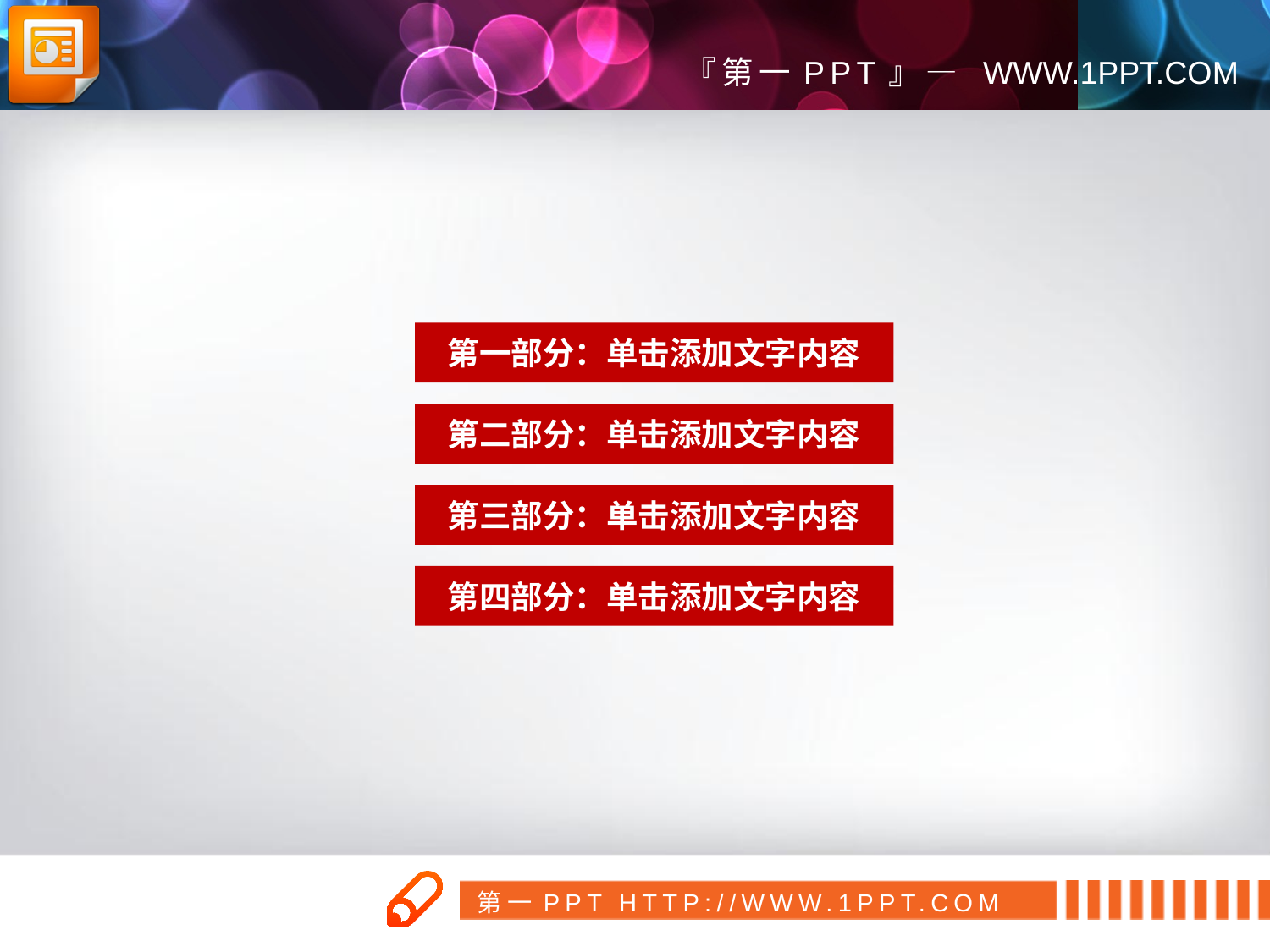

第一部分：单击添加文字内容
第二部分：单击添加文字内容
第三部分：单击添加文字内容
第四部分：单击添加文字内容